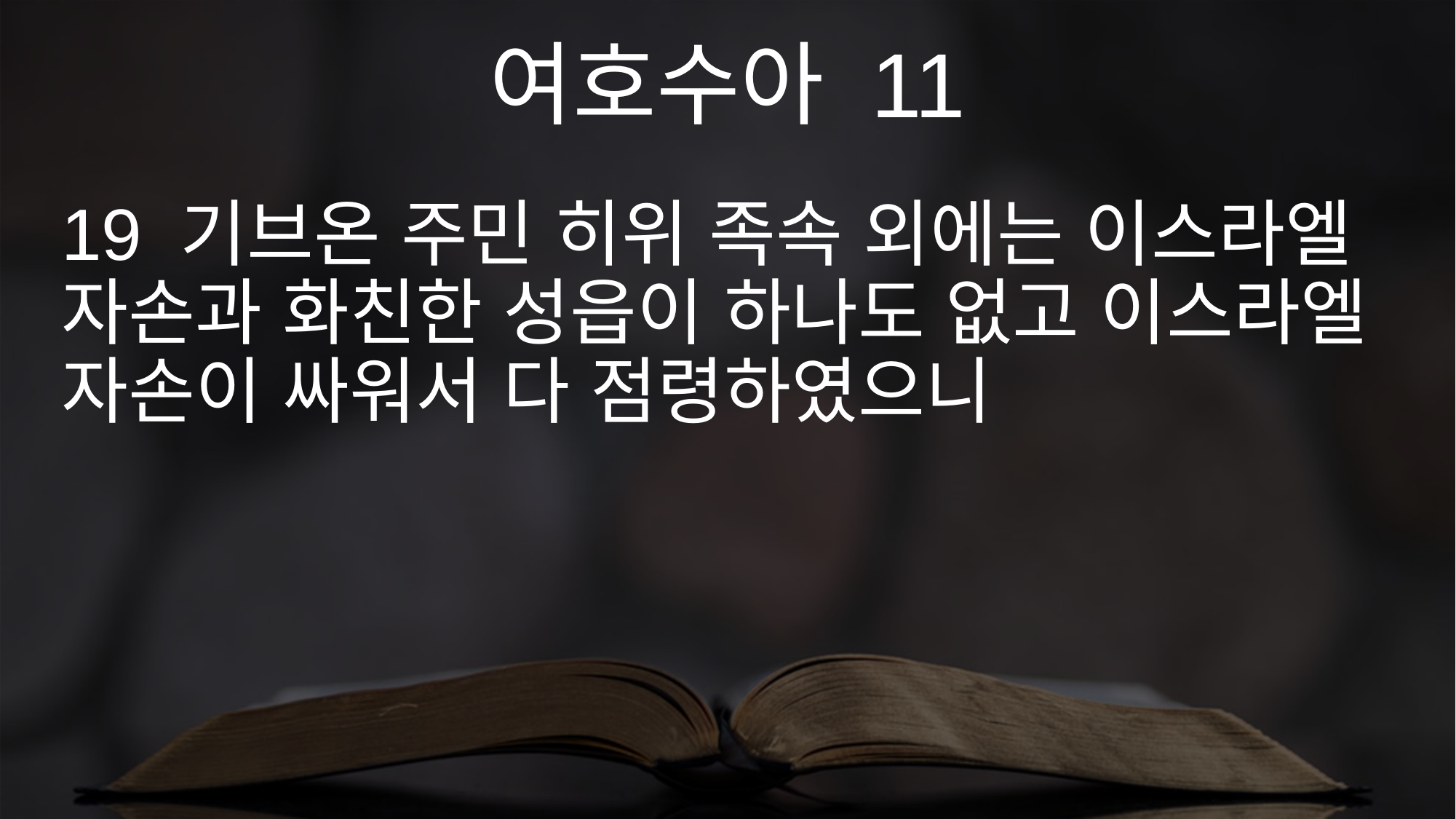

여호수아 11
19 기브온 주민 히위 족속 외에는 이스라엘 자손과 화친한 성읍이 하나도 없고 이스라엘 자손이 싸워서 다 점령하였으니